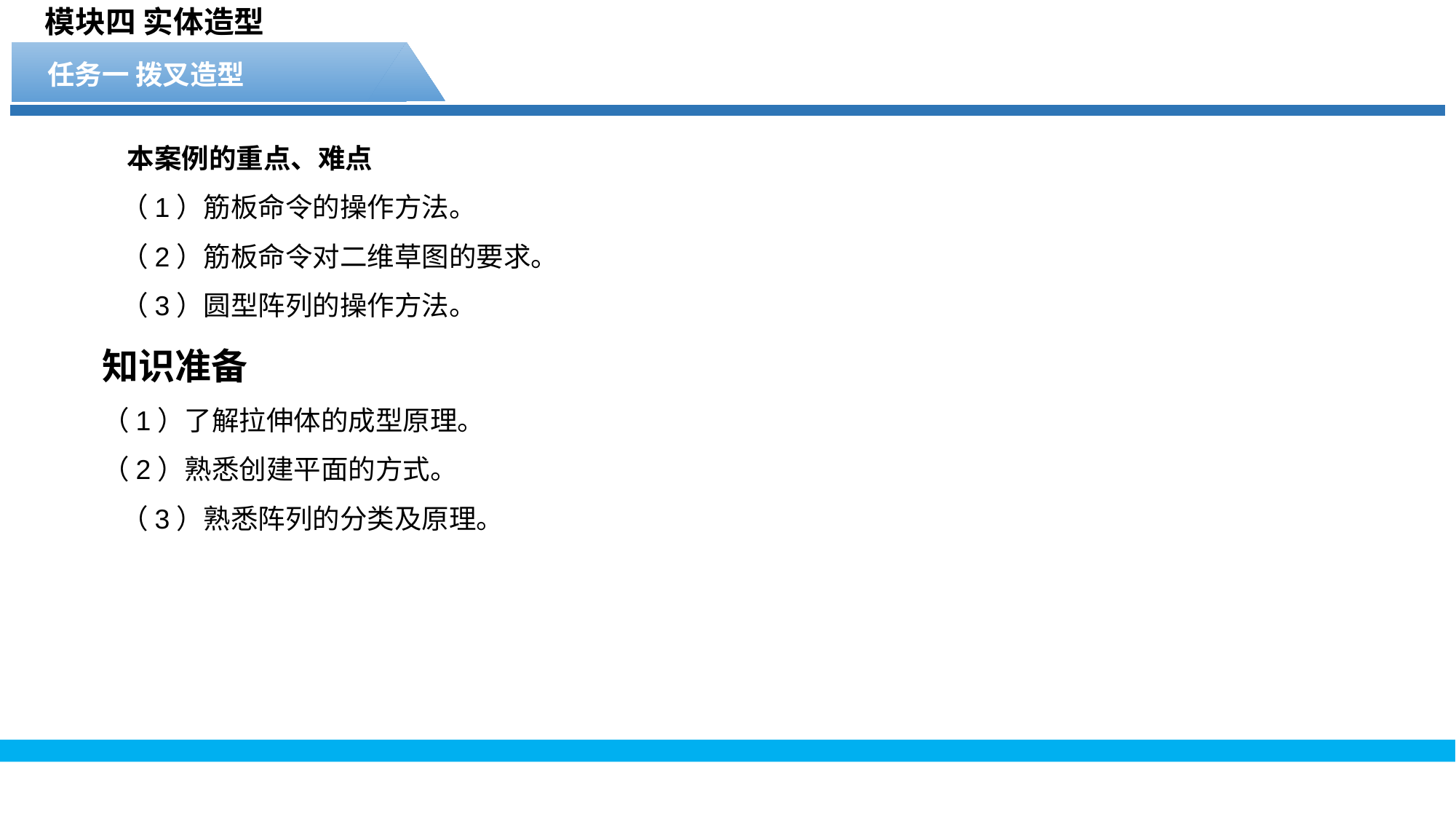

模块四 实体造型

任务一 拨叉造型
   本案例的重点、难点
  （1）筋板命令的操作方法。
  （2）筋板命令对二维草图的要求。
  （3）圆型阵列的操作方法。
知识准备
（1）了解拉伸体的成型原理。
（2）熟悉创建平面的方式。
  （3）熟悉阵列的分类及原理。